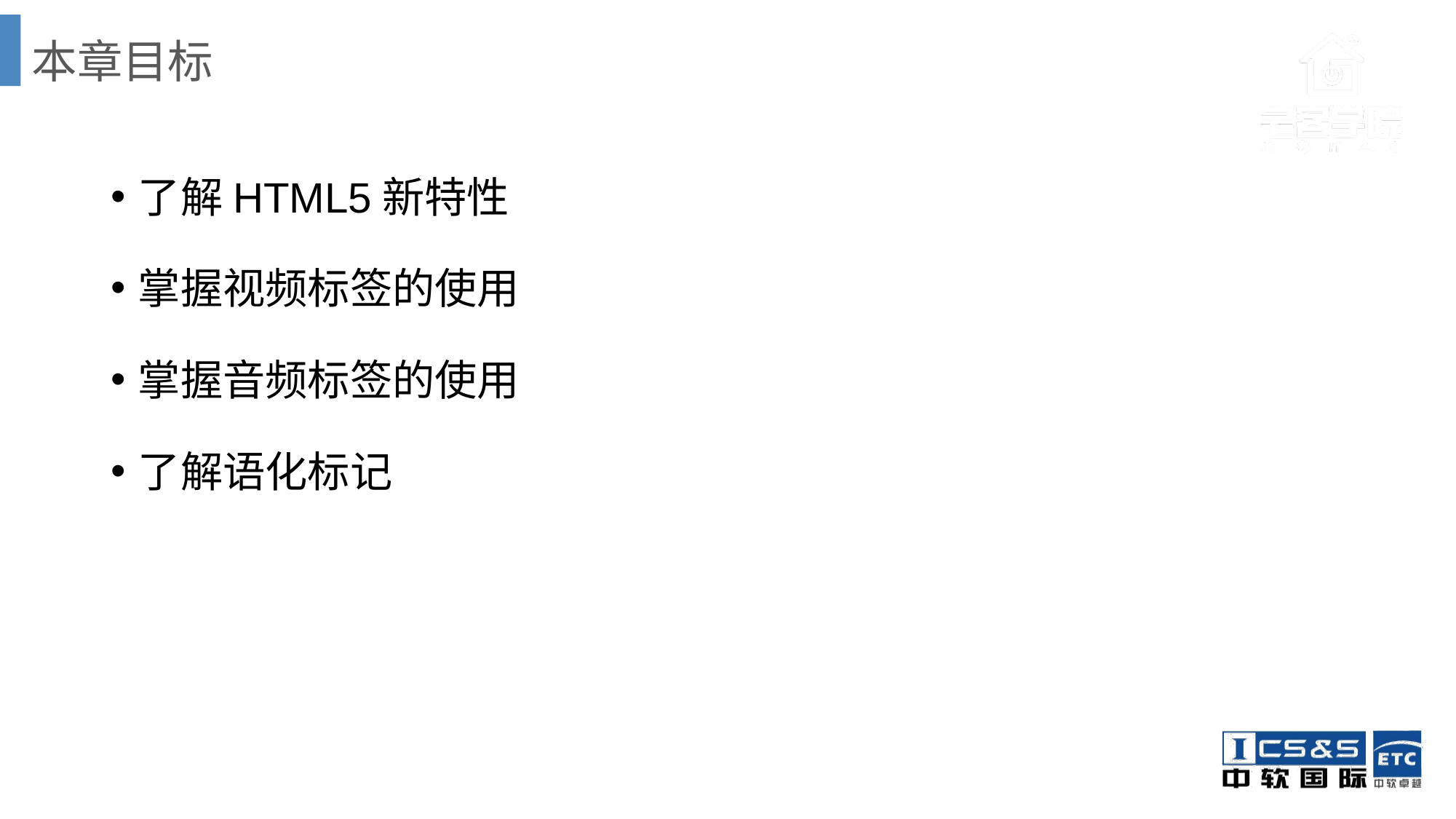

# 本章目标
了解HTML5新特性
掌握视频标签的使用
掌握音频标签的使用
了解语化标记